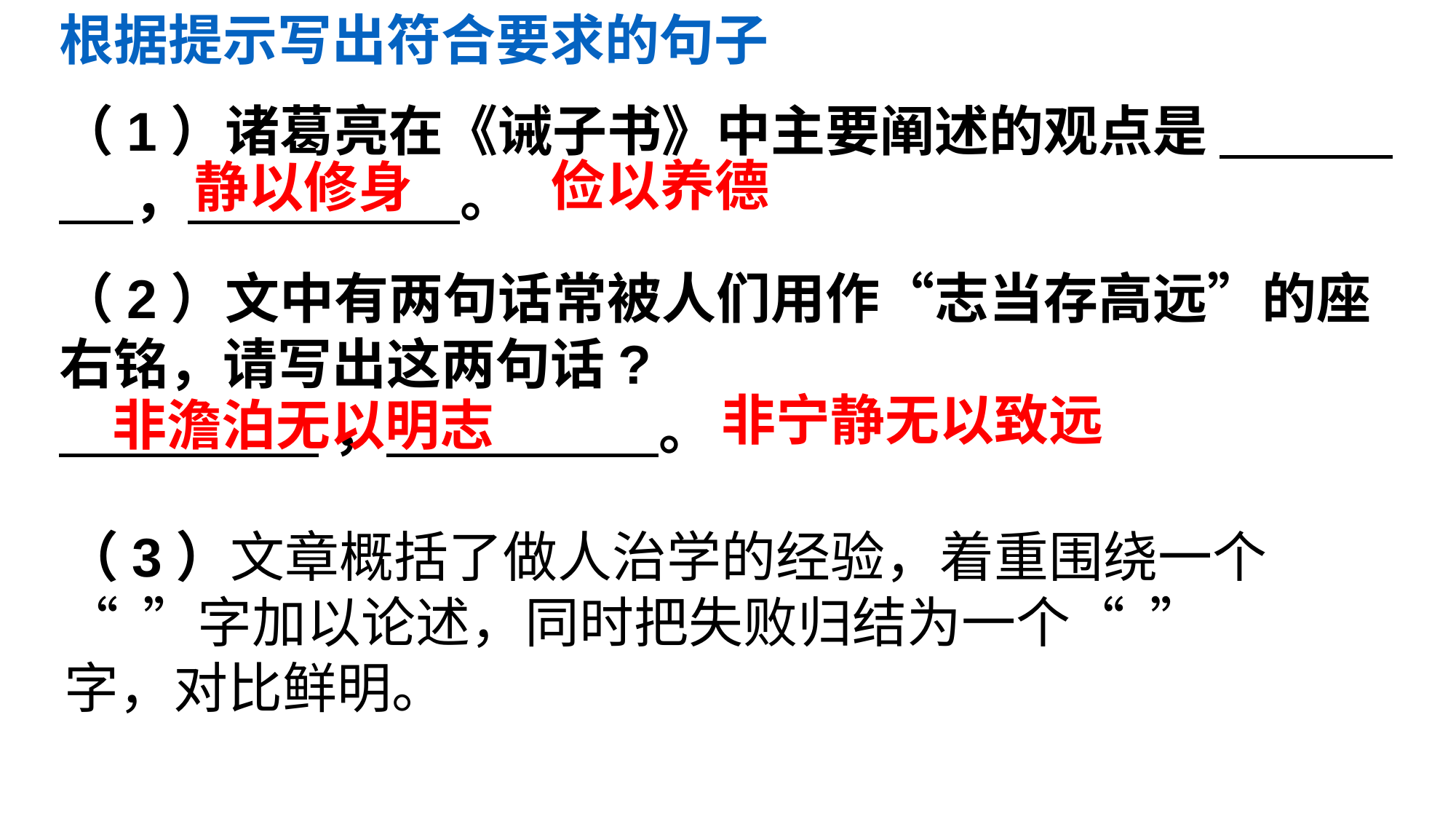

根据提示写出符合要求的句子
（1）诸葛亮在《诫子书》中主要阐述的观点是                      ，                      。
俭以养德
静以修身
（2）文中有两句话常被人们用作“志当存高远”的座右铭，请写出这两句话?
                     ，                      。
非宁静无以致远
非澹泊无以明志
（3）文章概括了做人治学的经验，着重围绕一个“  ”字加以论述，同时把失败归结为一个“  ”字，对比鲜明。